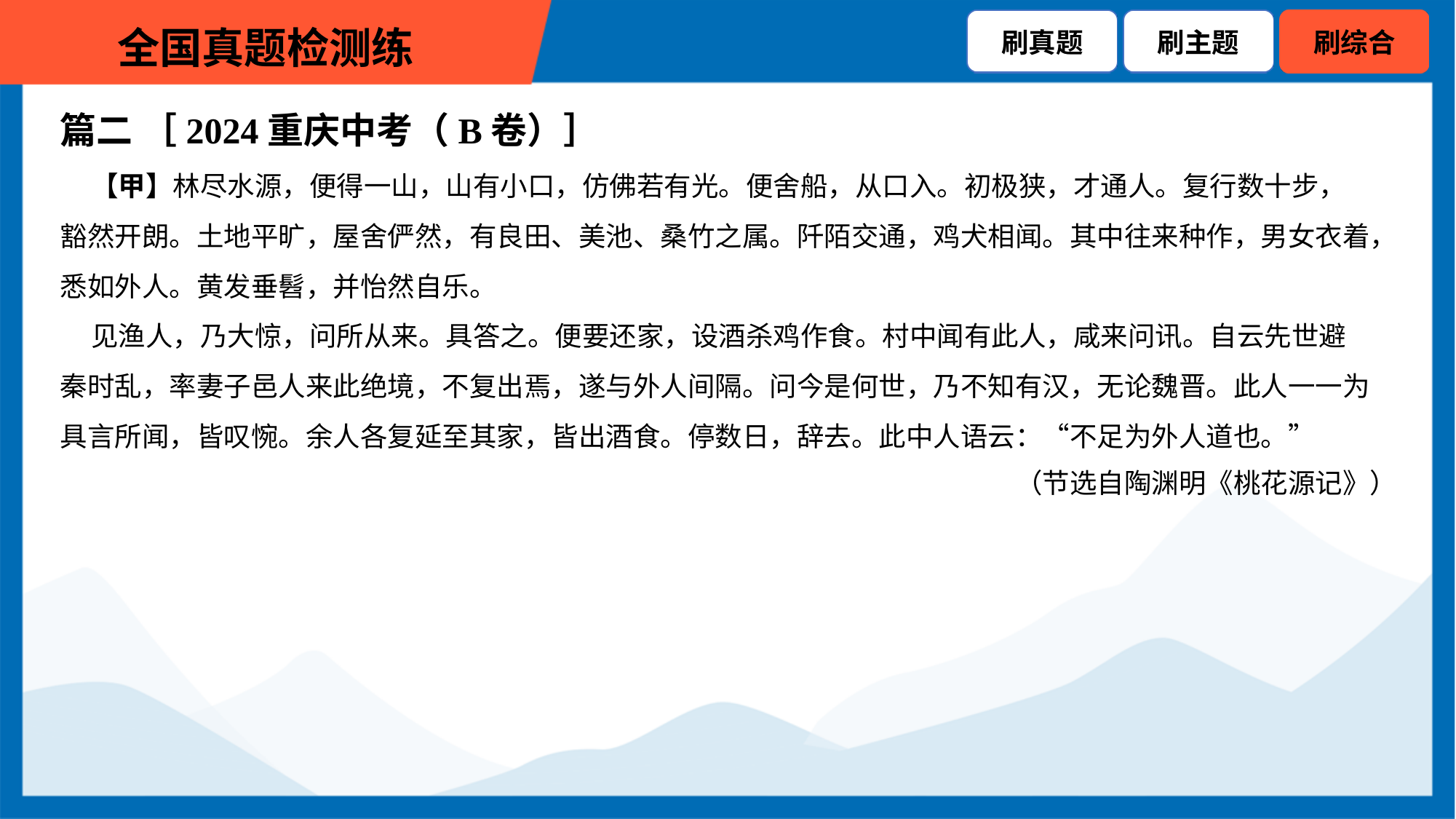

篇二 ［2024重庆中考（B卷）］
    【甲】林尽水源，便得一山，山有小口，仿佛若有光。便舍船，从口入。初极狭，才通人。复行数十步，
豁然开朗。土地平旷，屋舍俨然，有良田、美池、桑竹之属。阡陌交通，鸡犬相闻。其中往来种作，男女衣着，
悉如外人。黄发垂髫，并怡然自乐。
    见渔人，乃大惊，问所从来。具答之。便要还家，设酒杀鸡作食。村中闻有此人，咸来问讯。自云先世避
秦时乱，率妻子邑人来此绝境，不复出焉，遂与外人间隔。问今是何世，乃不知有汉，无论魏晋。此人一一为
具言所闻，皆叹惋。余人各复延至其家，皆出酒食。停数日，辞去。此中人语云：“不足为外人道也。”
（节选自陶渊明《桃花源记》）